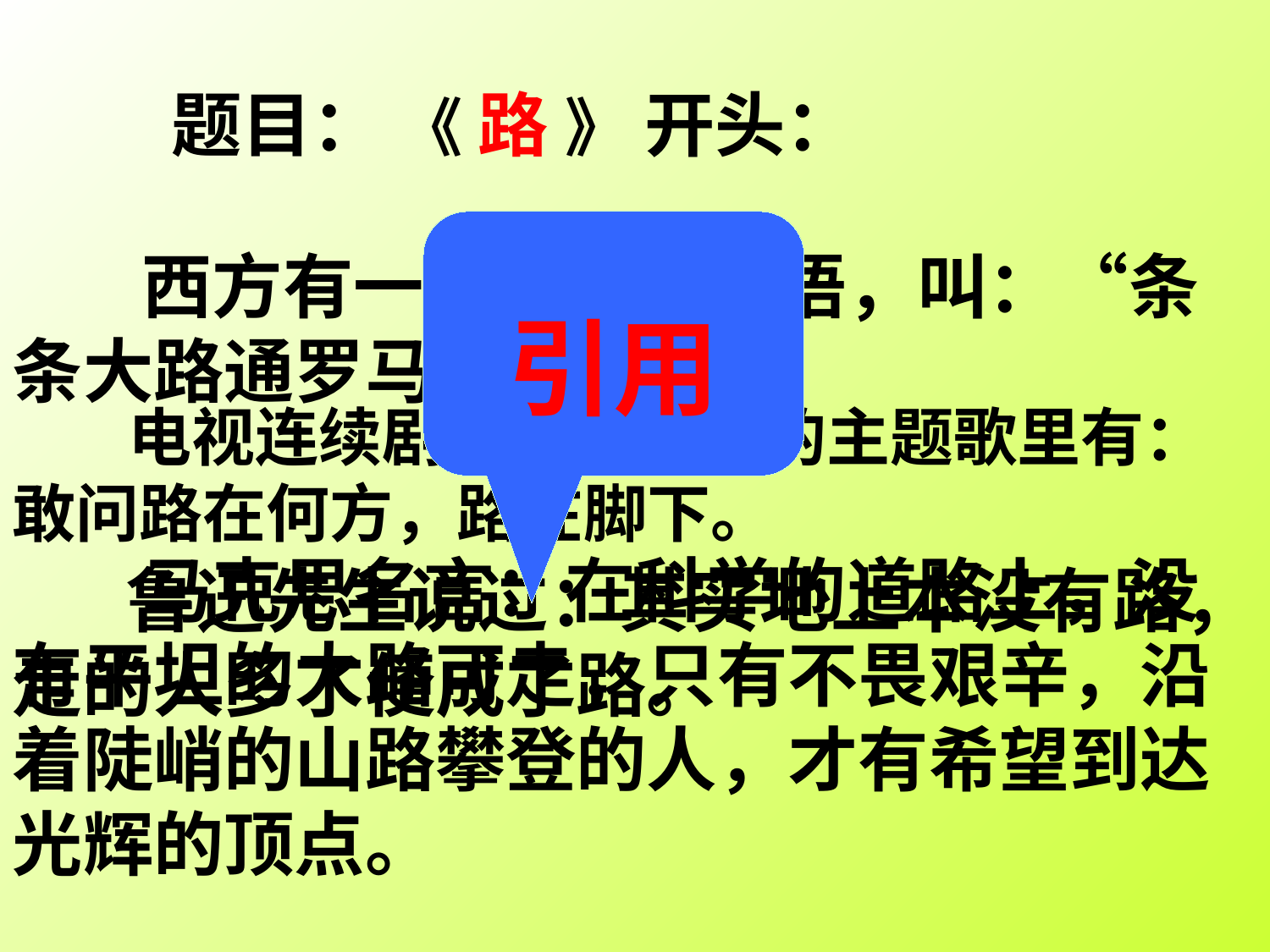

题目： 《 路 》 开头：

引用
       西方有一名著名的谚语，叫：“条条大路通罗马。”
       电视连续剧《西游记》的主题歌里有：敢问路在何方，路在脚下。
       马克思名言：在科学的道路上，没有平坦的大路可走，只有不畏艰辛，沿着陡峭的山路攀登的人，才有希望到达光辉的顶点。
      鲁迅先生说过：其实地上本没有路，走的人多了便成了路。